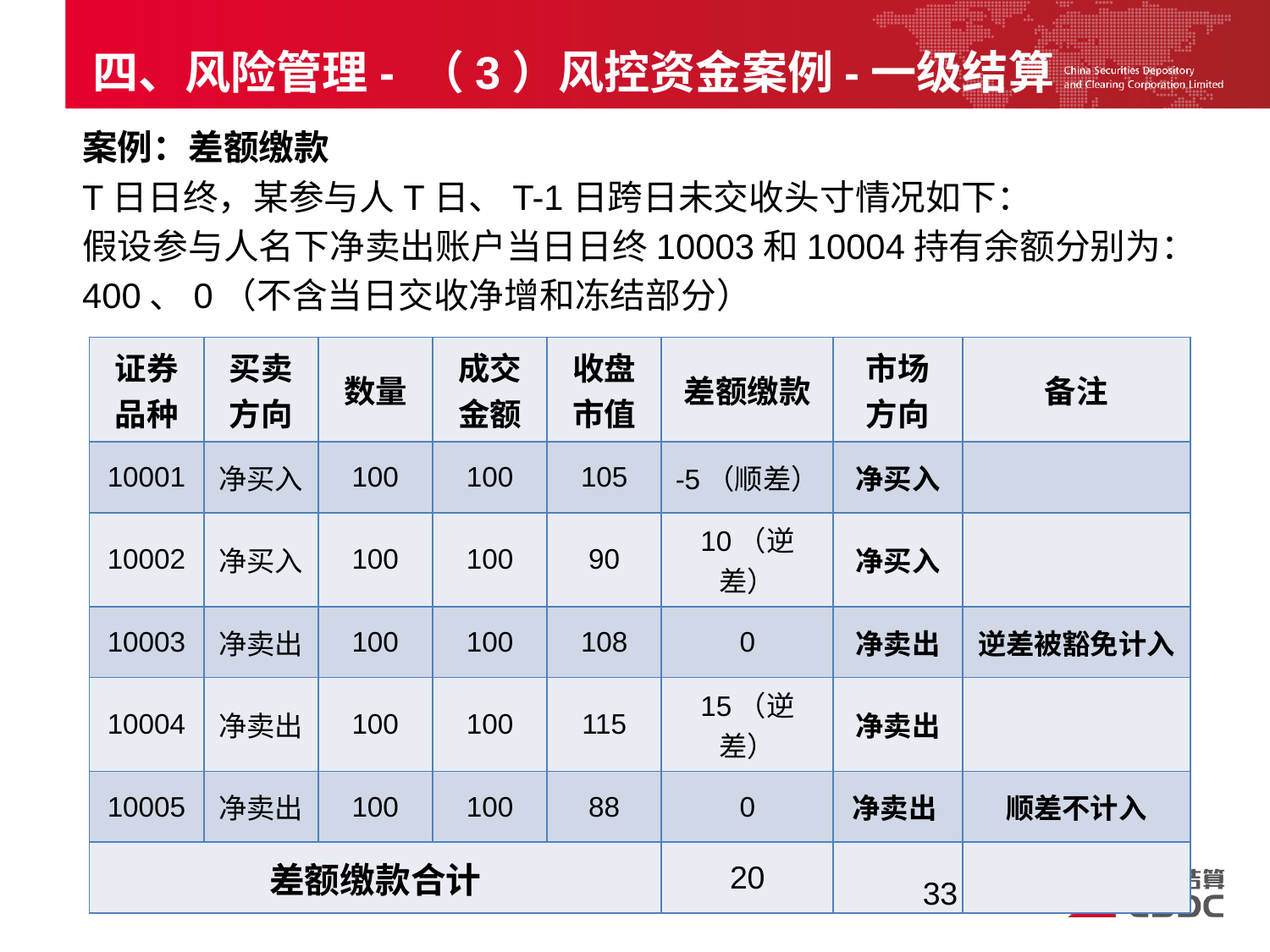

四、风险管理- （3）风控资金案例-一级结算
案例：差额缴款
T日日终，某参与人T日、T-1日跨日未交收头寸情况如下：
假设参与人名下净卖出账户当日日终10003和10004持有余额分别为：
400、0（不含当日交收净增和冻结部分）

| 证券品种 | 买卖 方向 | 数量 | 成交 金额 | 收盘 市值 | 差额缴款 | 市场 方向 | 备注 |
| --- | --- | --- | --- | --- | --- | --- | --- |
| 10001 | 净买入 | 100 | 100 | 105 | -5（顺差） | 净买入 |  |
| 10002 | 净买入 | 100 | 100 | 90 | 10（逆差） | 净买入 |  |
| 10003 | 净卖出 | 100 | 100 | 108 | 0 | 净卖出 | 逆差被豁免计入 |
| 10004 | 净卖出 | 100 | 100 | 115 | 15（逆差） | 净卖出 |  |
| 10005 | 净卖出 | 100 | 100 | 88 | 0 | 净卖出 | 顺差不计入 |
| 差额缴款合计 |  |  |  |  | 20 |  |  |
33